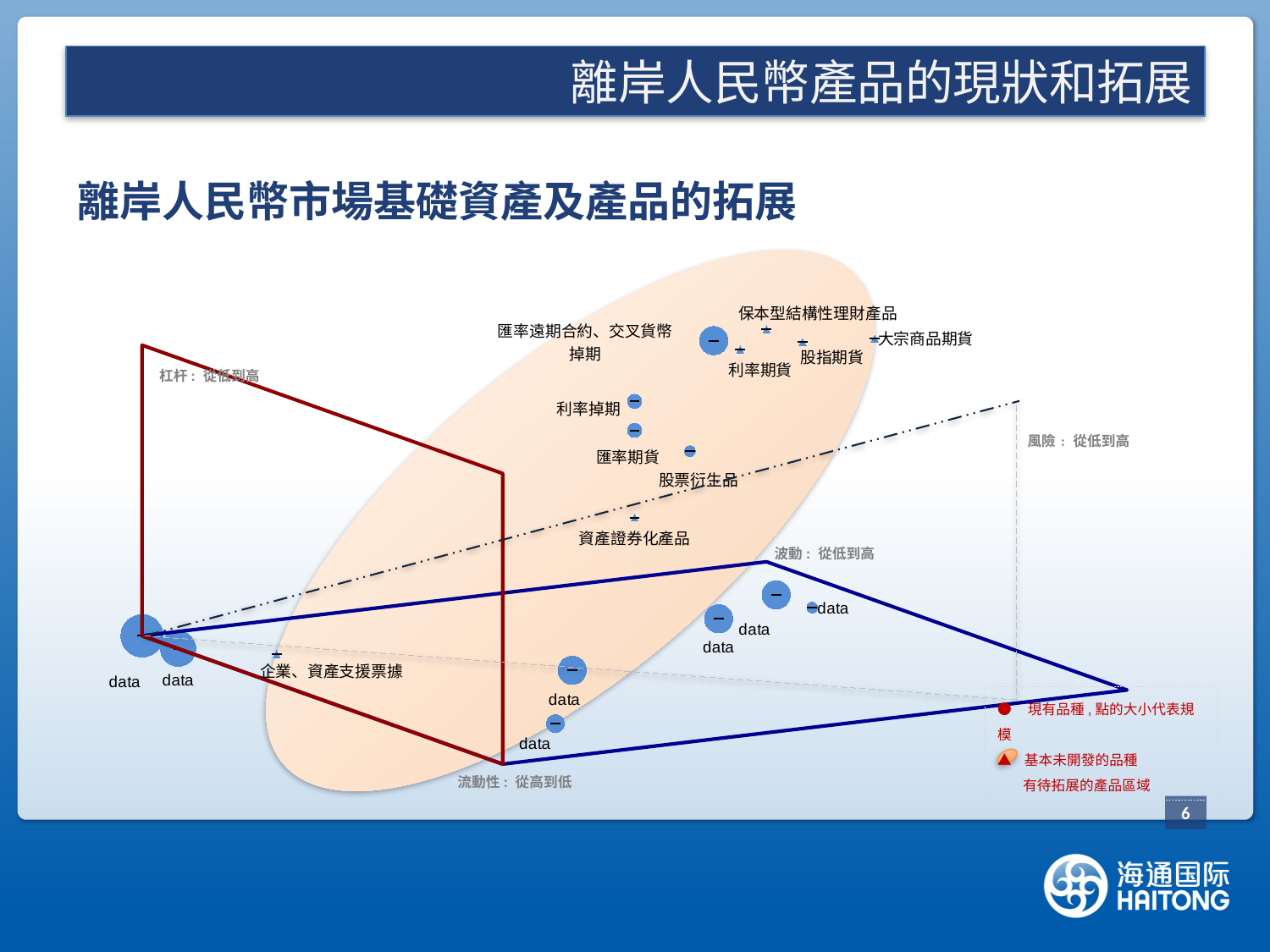

離岸人民幣產品的現狀和拓展
離岸人民幣市場基礎資產及產品的拓展

### Chart

| Category |  |  |  |  |  |  |
|---|---|---|---|---|---|---|
杠杆: 從低到高
風險﹕ 從低到高
波動: 從低到高
●    現有品種,點的大小代表規模
▲   基本未開發的品種
       有待拓展的產品區域

流動性: 從高到低